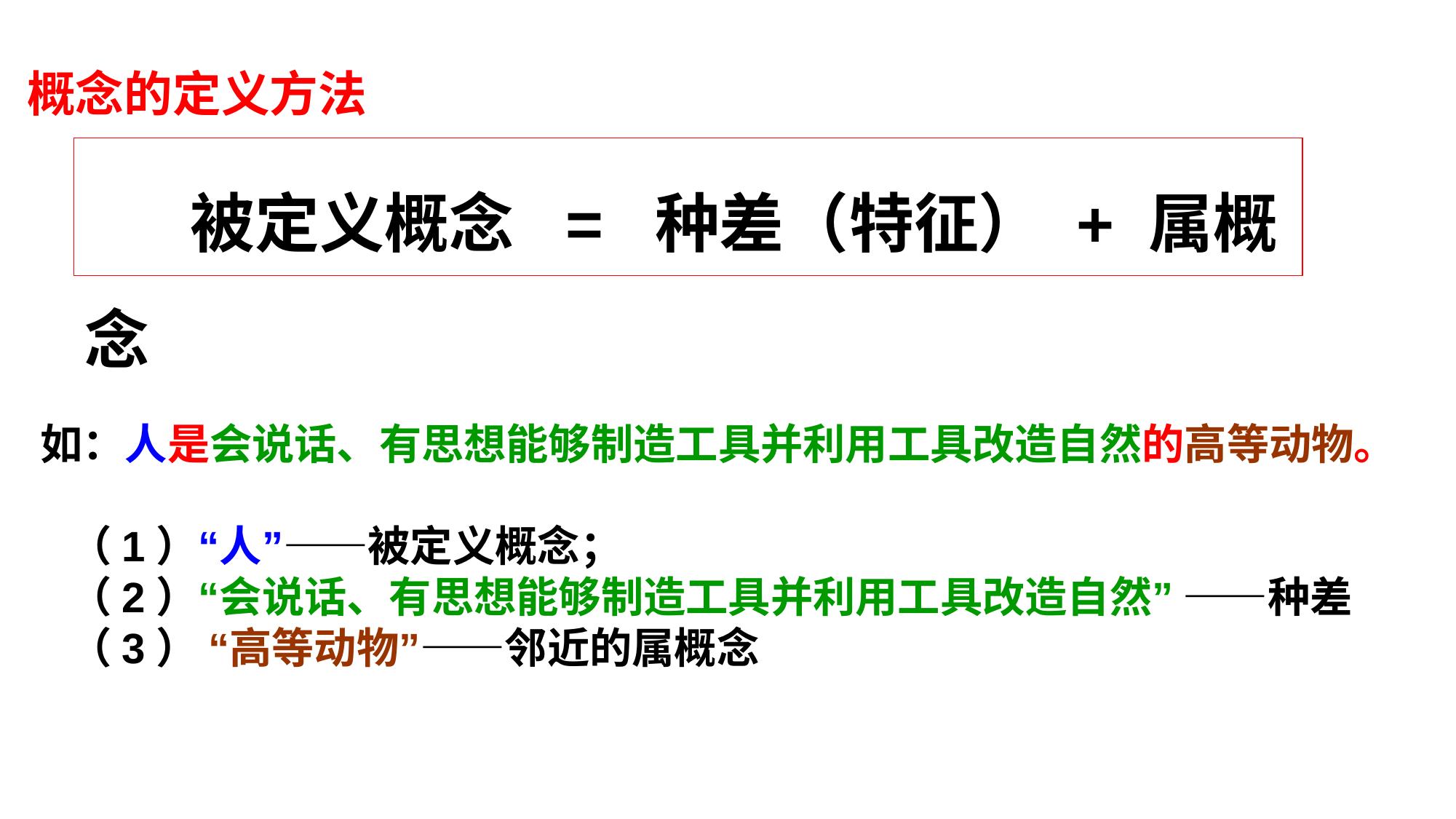

概念的定义方法

     被定义概念  =  种差（特征） + 属概念
如：人是会说话、有思想能够制造工具并利用工具改造自然的高等动物。

  （1）“人”——被定义概念；
  （2）“会说话、有思想能够制造工具并利用工具改造自然” ——种差
  （3） “高等动物”——邻近的属概念